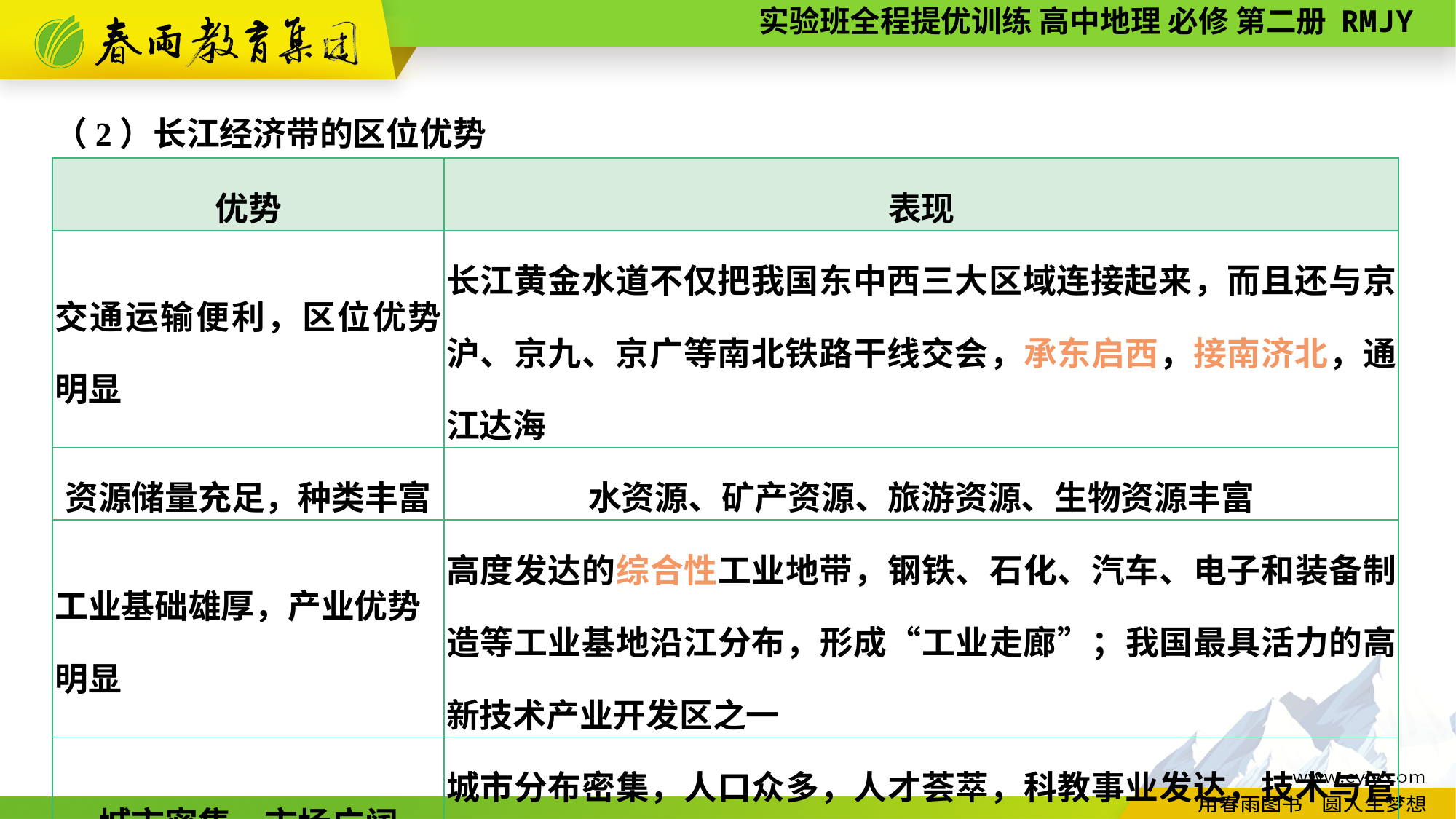

（2）长江经济带的区位优势
| 优势 | 表现 |
| --- | --- |
| 交通运输便利，区位优势明显 | 长江黄金水道不仅把我国东中西三大区域连接起来，而且还与京沪、京九、京广等南北铁路干线交会，承东启西，接南济北，通江达海 |
| 资源储量充足，种类丰富 | 水资源、矿产资源、旅游资源、生物资源丰富 |
| 工业基础雄厚，产业优势明显 | 高度发达的综合性工业地带，钢铁、石化、汽车、电子和装备制造等工业基地沿江分布，形成“工业走廊”；我国最具活力的高新技术产业开发区之一 |
| 城市密集，市场广阔 | 城市分布密集，人口众多，人才荟萃，科教事业发达，技术与管理先进，居民收入水平较高，各种消费需求较大 |